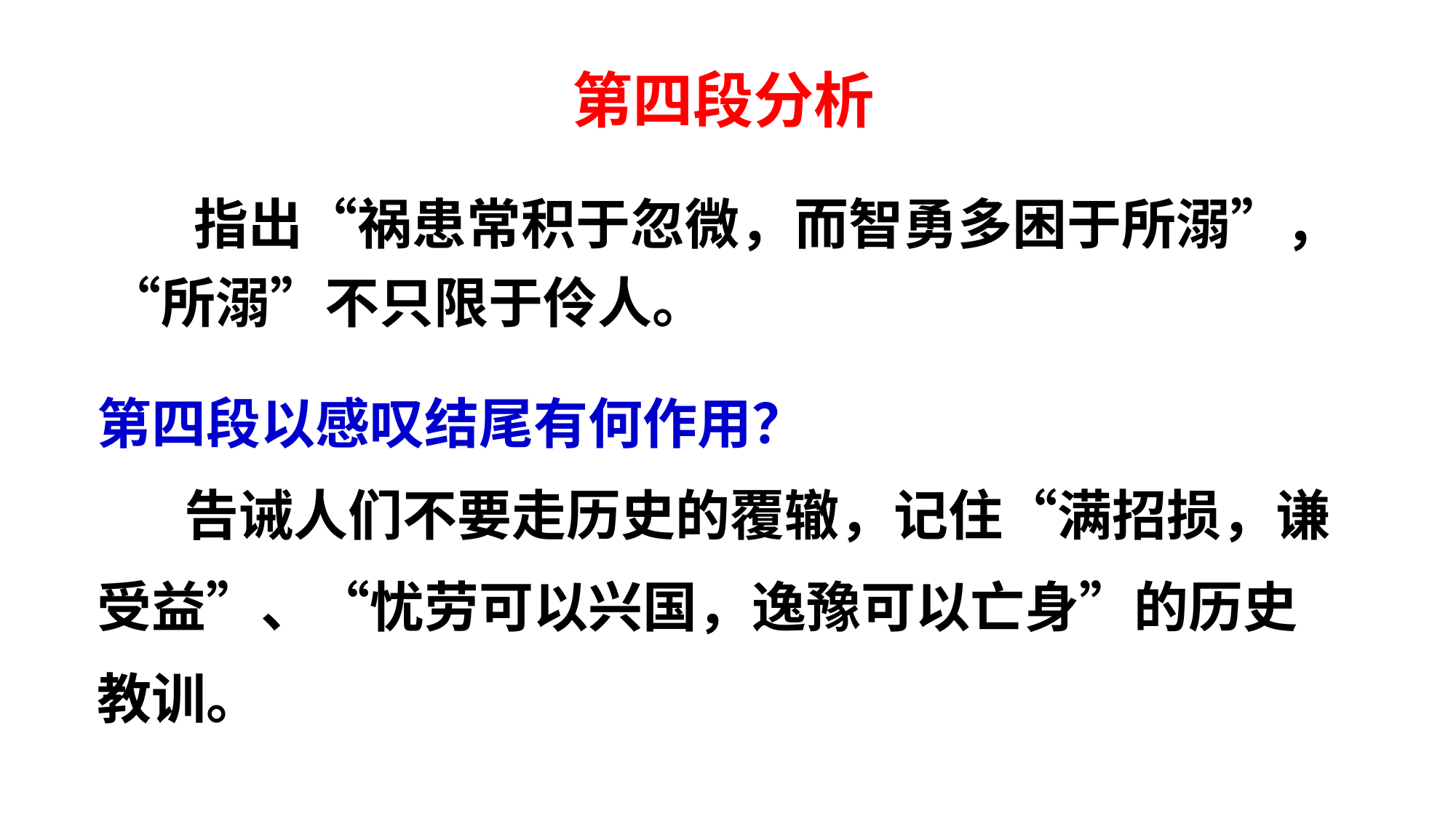

# 第四段分析
      指出“祸患常积于忽微，而智勇多困于所溺”，“所溺”不只限于伶人。
第四段以感叹结尾有何作用？
      告诫人们不要走历史的覆辙，记住“满招损，谦受益”、“忧劳可以兴国，逸豫可以亡身”的历史教训。